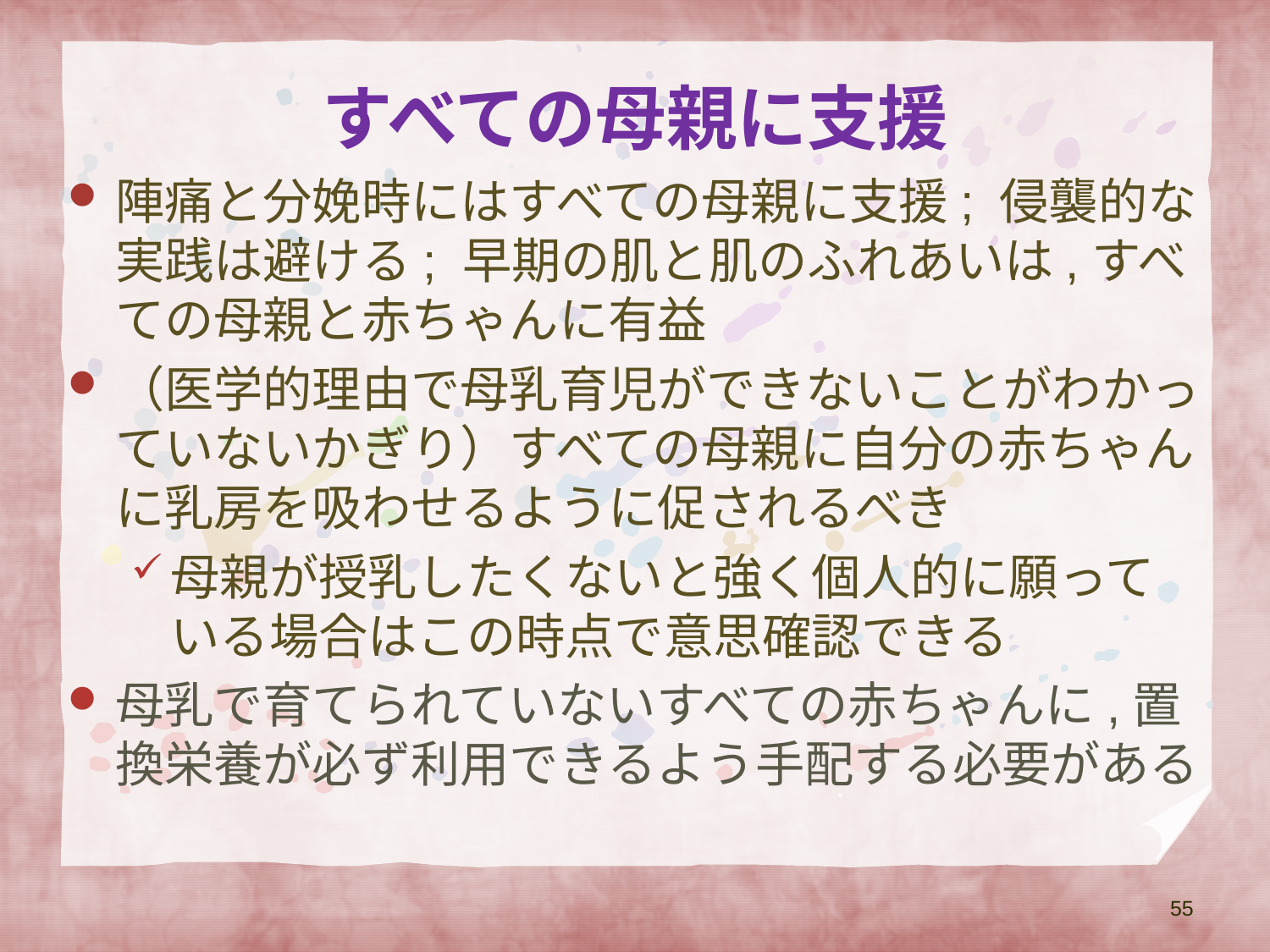

# すべての母親に支援
陣痛と分娩時にはすべての母親に支援; 侵襲的な実践は避ける; 早期の肌と肌のふれあいは,すべての母親と赤ちゃんに有益
（医学的理由で母乳育児ができないことがわかっていないかぎり）すべての母親に自分の赤ちゃんに乳房を吸わせるように促されるべき
母親が授乳したくないと強く個人的に願っている場合はこの時点で意思確認できる
母乳で育てられていないすべての赤ちゃんに,置換栄養が必ず利用できるよう手配する必要がある

55